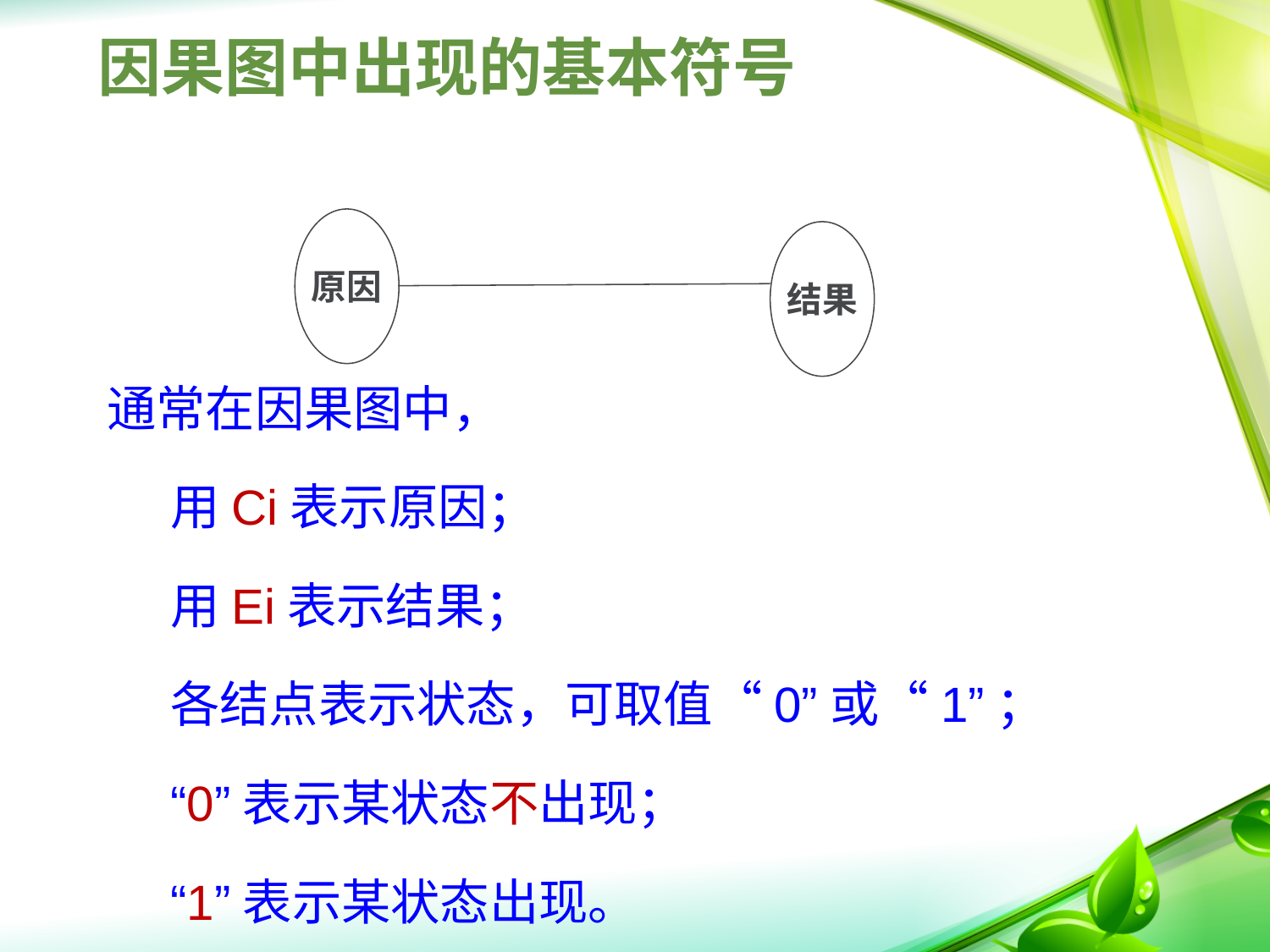

# 因果图中出现的基本符号
原因
结果

通常在因果图中，
用Ci表示原因；
用Ei表示结果；
各结点表示状态，可取值“0”或“1”；
“0”表示某状态不出现；
“1”表示某状态出现。